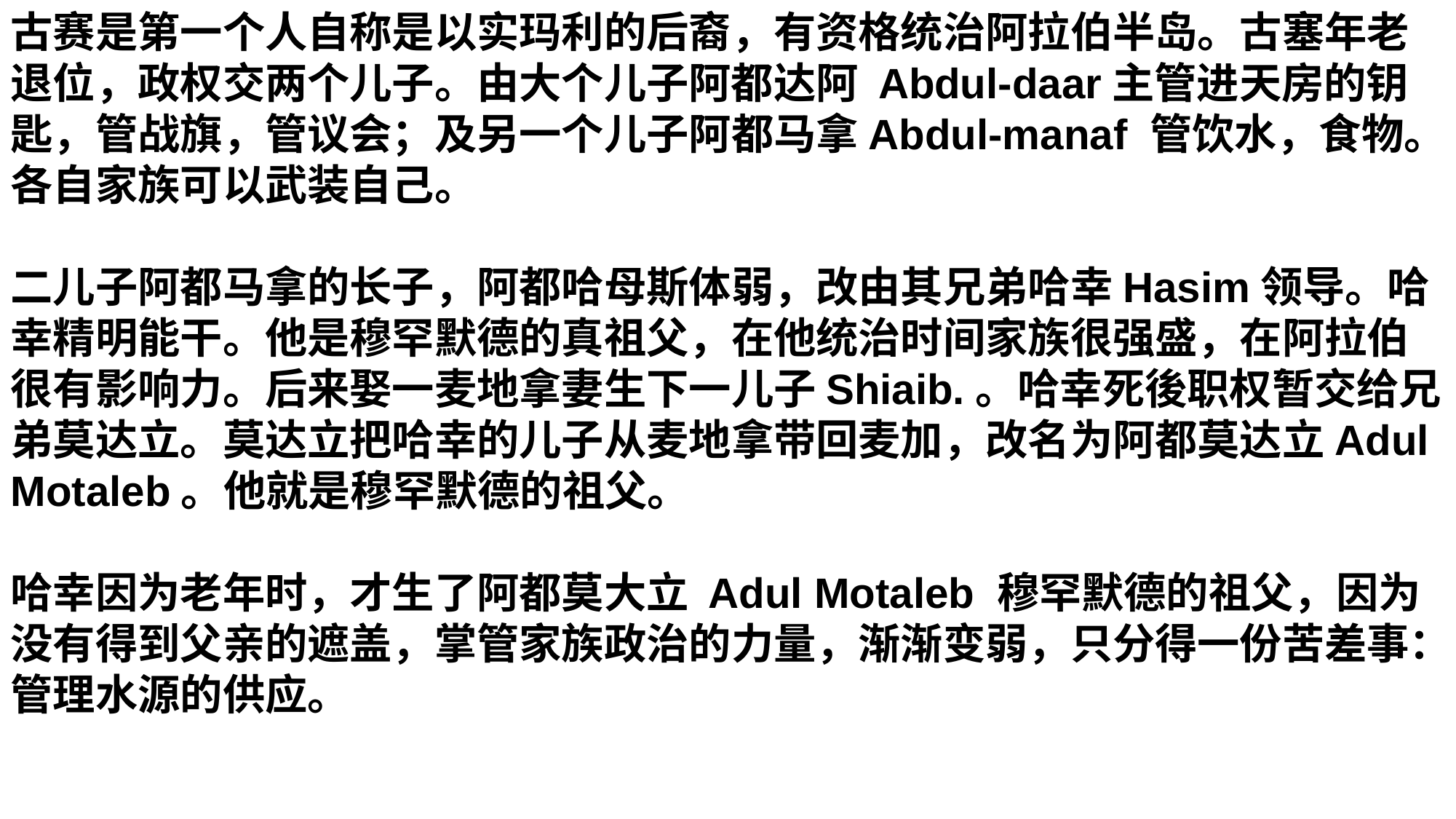

古赛是第一个人自称是以实玛利的后裔，有资格统治阿拉伯半岛。古塞年老退位，政权交两个儿子。由大个儿子阿都达阿 Abdul-daar主管进天房的钥匙，管战旗，管议会；及另一个儿子阿都马拿Abdul-manaf 管饮水，食物。各自家族可以武装自己。

二儿子阿都马拿的长子，阿都哈母斯体弱，改由其兄弟哈幸Hasim领导。哈幸精明能干。他是穆罕默德的真祖父，在他统治时间家族很强盛，在阿拉伯很有影响力。后来娶一麦地拿妻生下一儿子Shiaib.。哈幸死後职权暂交给兄弟莫达立。莫达立把哈幸的儿子从麦地拿带回麦加，改名为阿都莫达立Adul Motaleb。他就是穆罕默德的祖父。

哈幸因为老年时，才生了阿都莫大立 Adul Motaleb 穆罕默德的祖父，因为没有得到父亲的遮盖，掌管家族政治的力量，渐渐变弱，只分得一份苦差事：管理水源的供应。